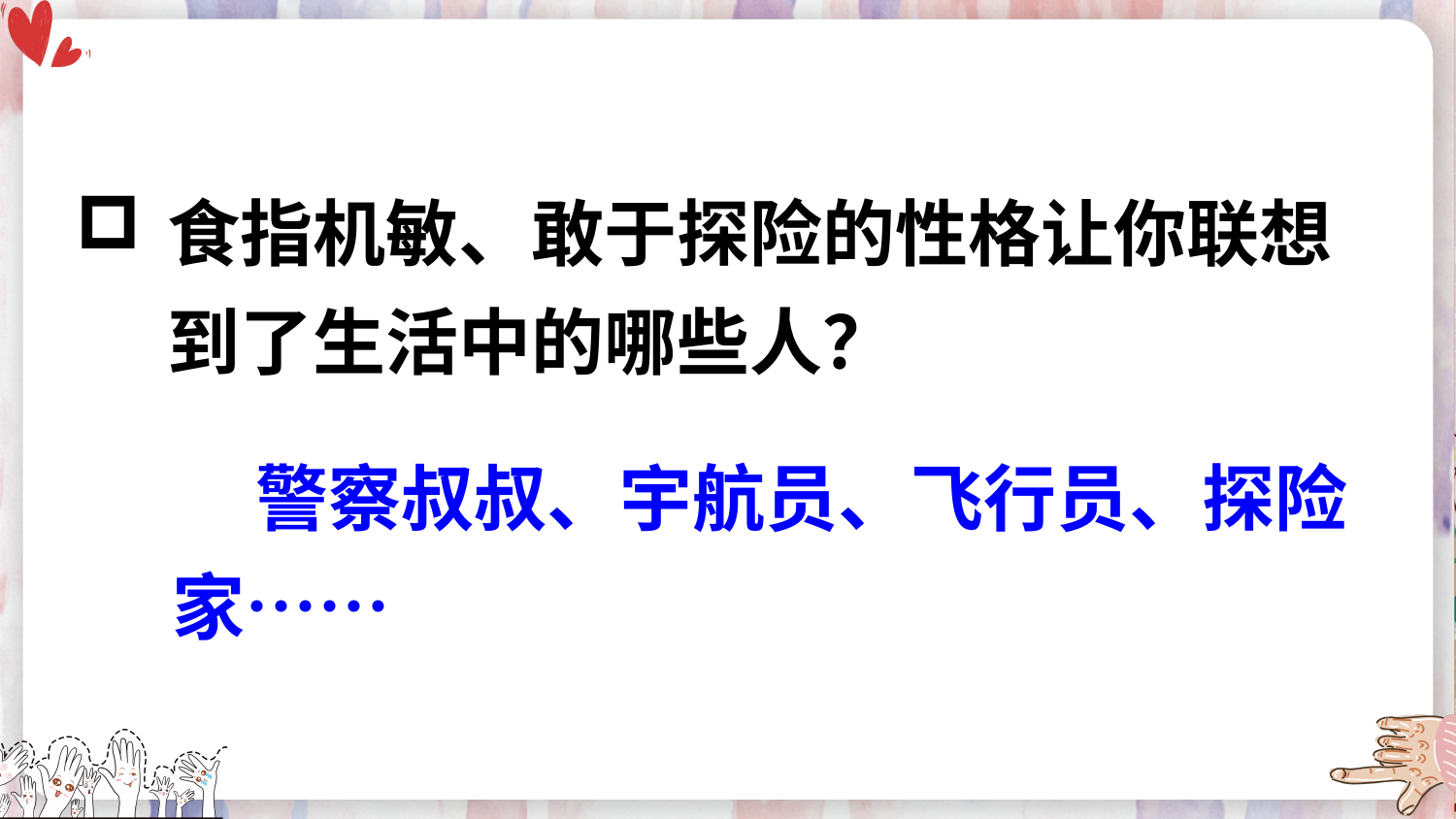

食指机敏、敢于探险的性格让你联想到了生活中的哪些人？
    警察叔叔、宇航员、飞行员、探险家……